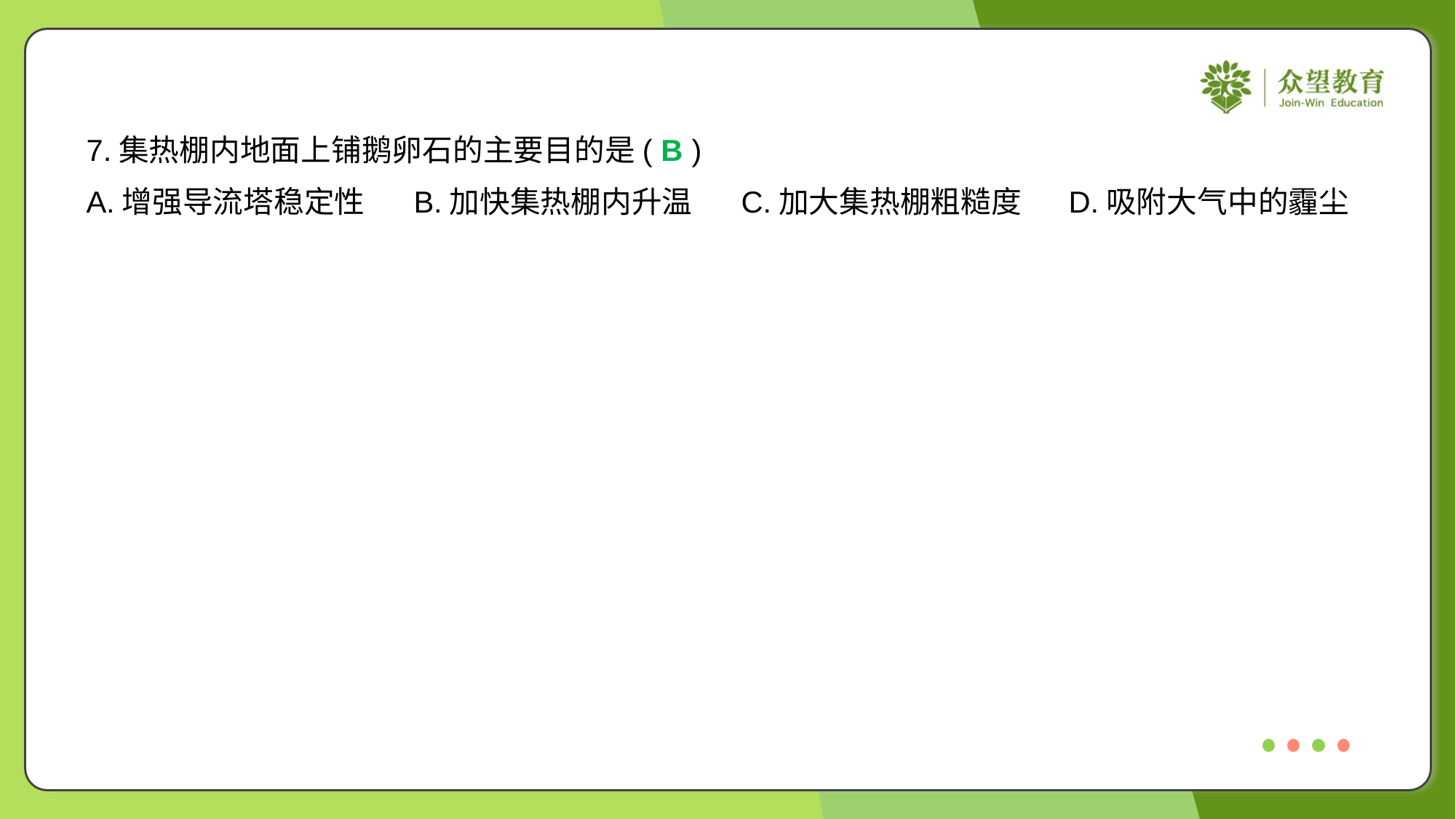

7.集热棚内地面上铺鹅卵石的主要目的是(     )
B
A.增强导流塔稳定性	B.加快集热棚内升温	C.加大集热棚粗糙度	D.吸附大气中的霾尘